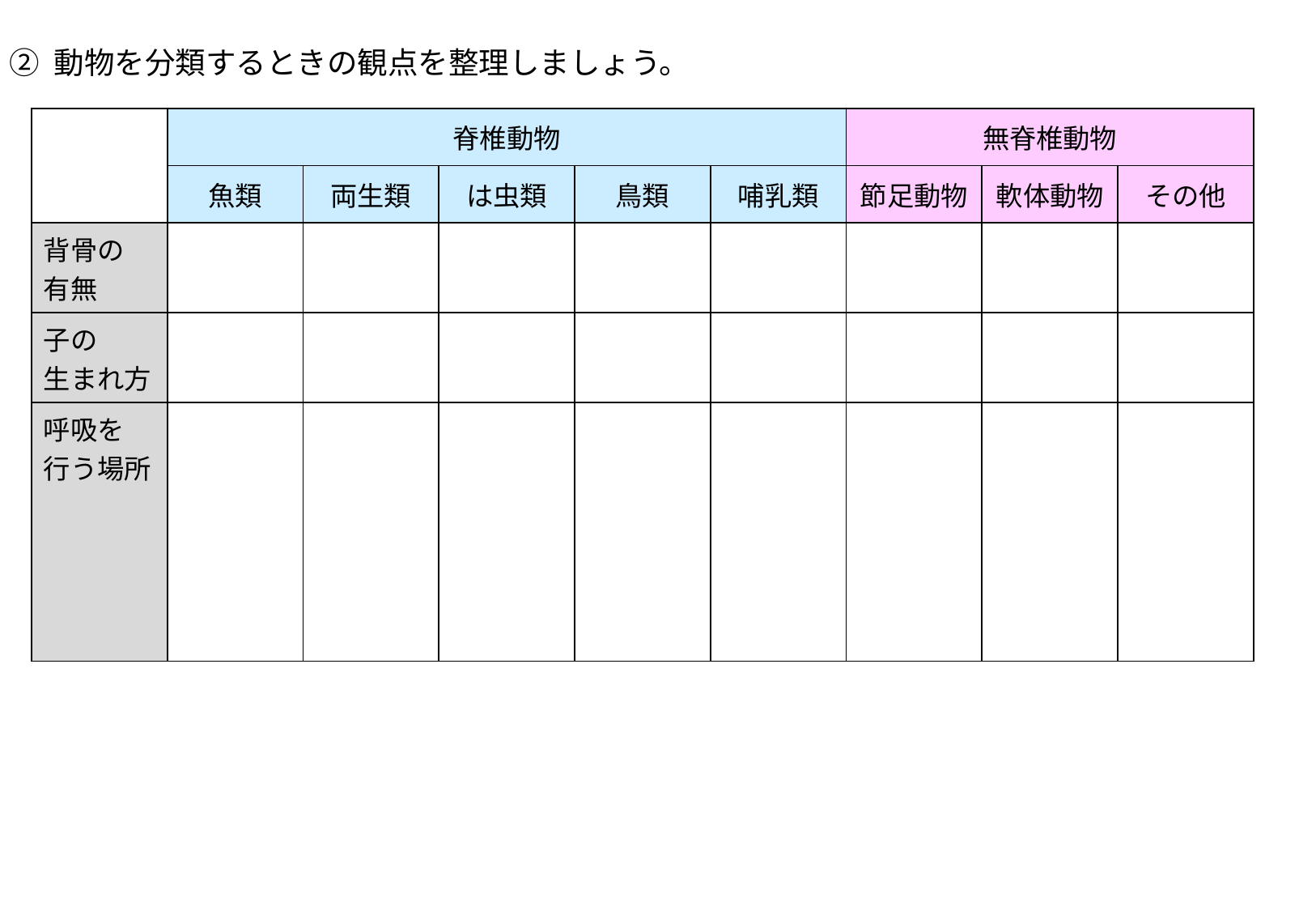

② 動物を分類するときの観点を整理しましょう。
|  | 脊椎動物 |  |  |  |  | 無脊椎動物 |  |  |
| --- | --- | --- | --- | --- | --- | --- | --- | --- |
|  | 魚類 | 両生類 | は虫類 | 鳥類 | 哺乳類 | 節足動物 | 軟体動物 | その他 |
| 背骨の 有無 |  |  |  |  |  |  |  |  |
| 子の 生まれ方 |  |  |  |  |  |  |  |  |
| 呼吸を 行う場所 |  |  |  |  |  |  |  |  |